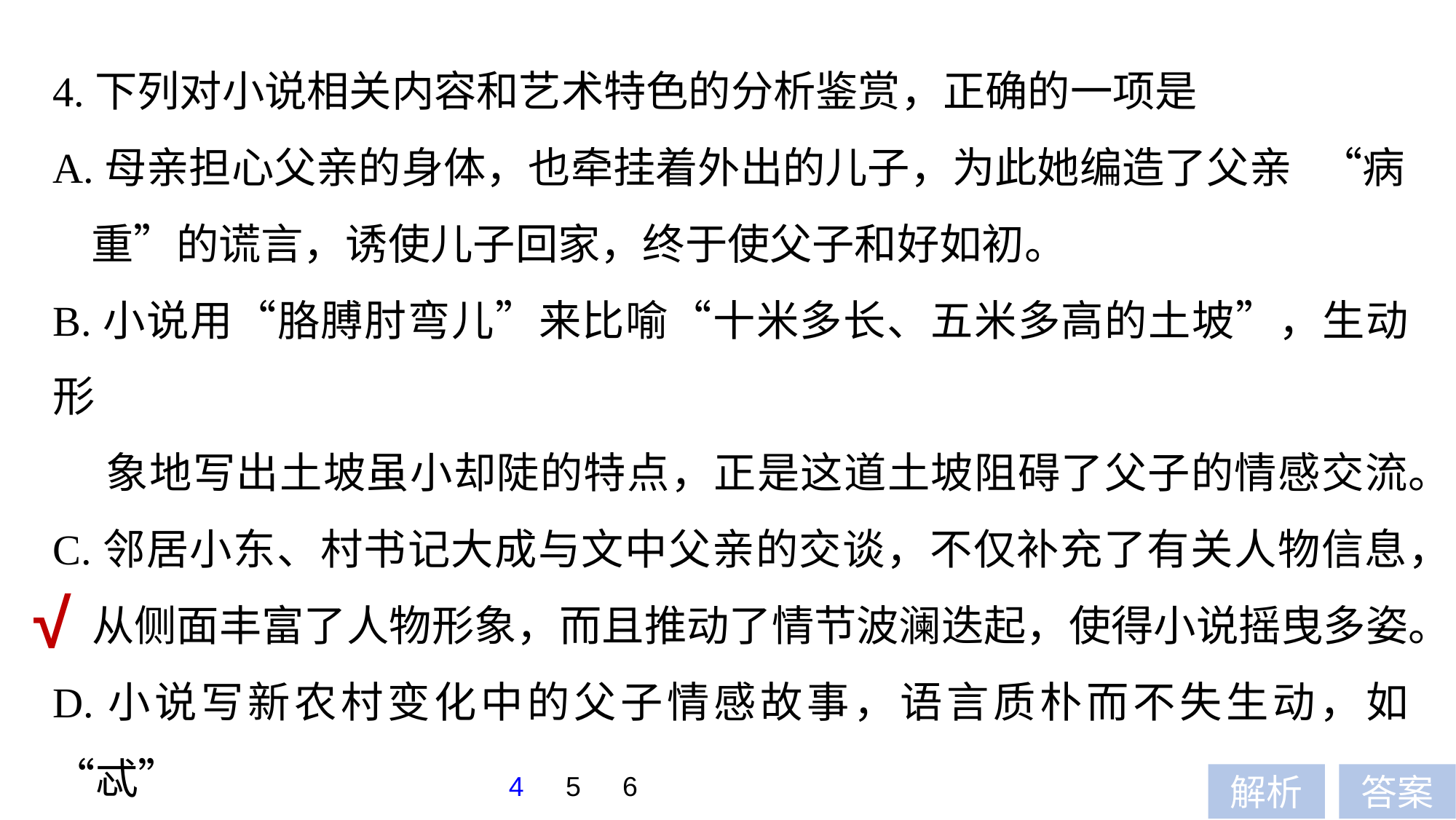

4.下列对小说相关内容和艺术特色的分析鉴赏，正确的一项是
A.母亲担心父亲的身体，也牵挂着外出的儿子，为此她编造了父亲   “病
   重”的谎言，诱使儿子回家，终于使父子和好如初。
B.小说用“胳膊肘弯儿”来比喻“十米多长、五米多高的土坡”，生动形
    象地写出土坡虽小却陡的特点，正是这道土坡阻碍了父子的情感交流。
C.邻居小东、村书记大成与文中父亲的交谈，不仅补充了有关人物信息，
   从侧面丰富了人物形象，而且推动了情节波澜迭起，使得小说摇曳多姿。
D.小说写新农村变化中的父子情感故事，语言质朴而不失生动，如“忒”
 “猫不拉屎”“嗖”“撵”等词句的运用，贴着人物而写，极具农村气息。
√
4
5
6
解析
答案